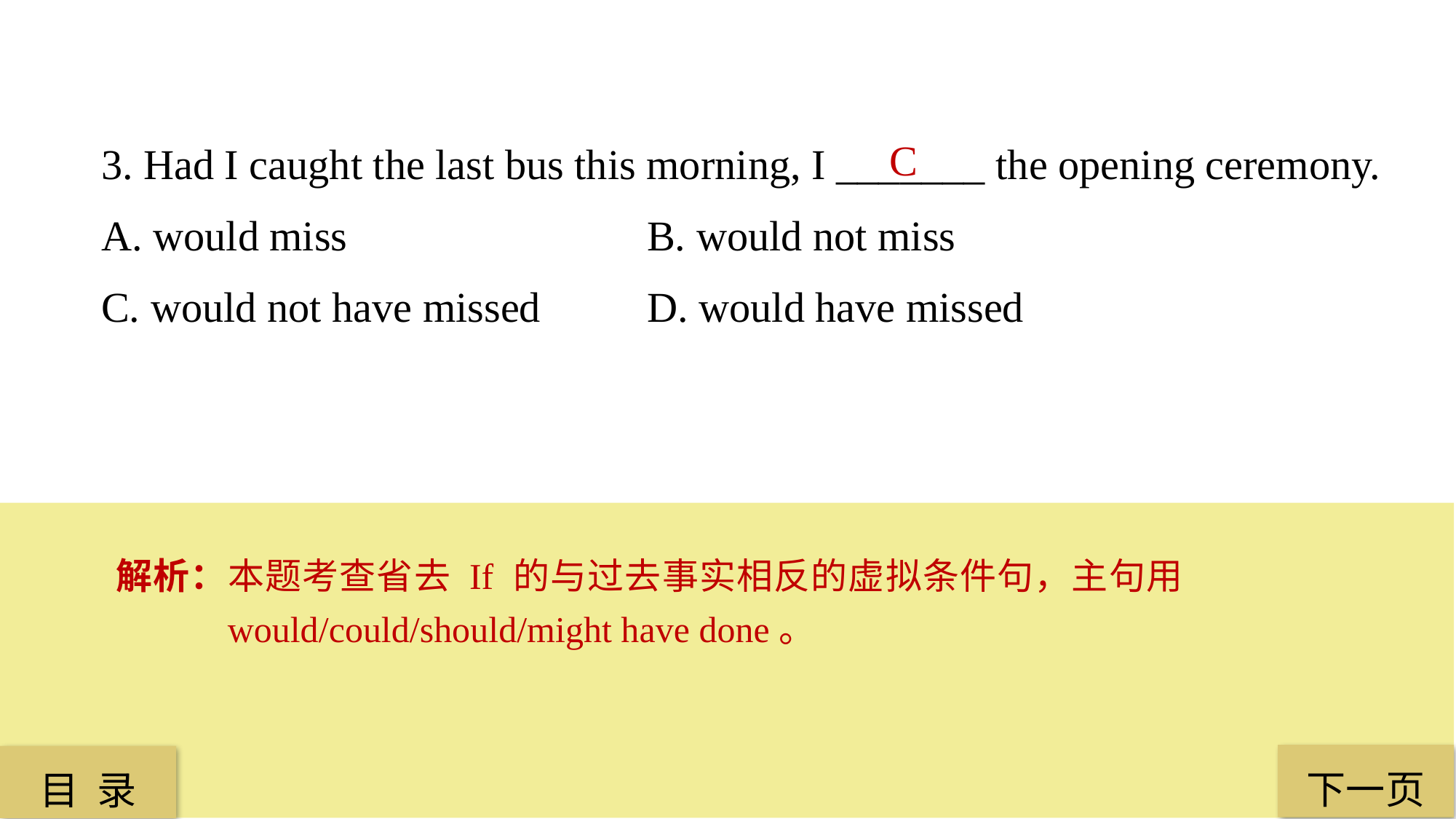

3. Had I caught the last bus this morning, I _______ the opening ceremony.
A. would miss 			B. would not miss
C. would not have missed 	D. would have missed
C
解析：本题考查省去 If 的与过去事实相反的虚拟条件句，主句用 would/could/should/might have done。